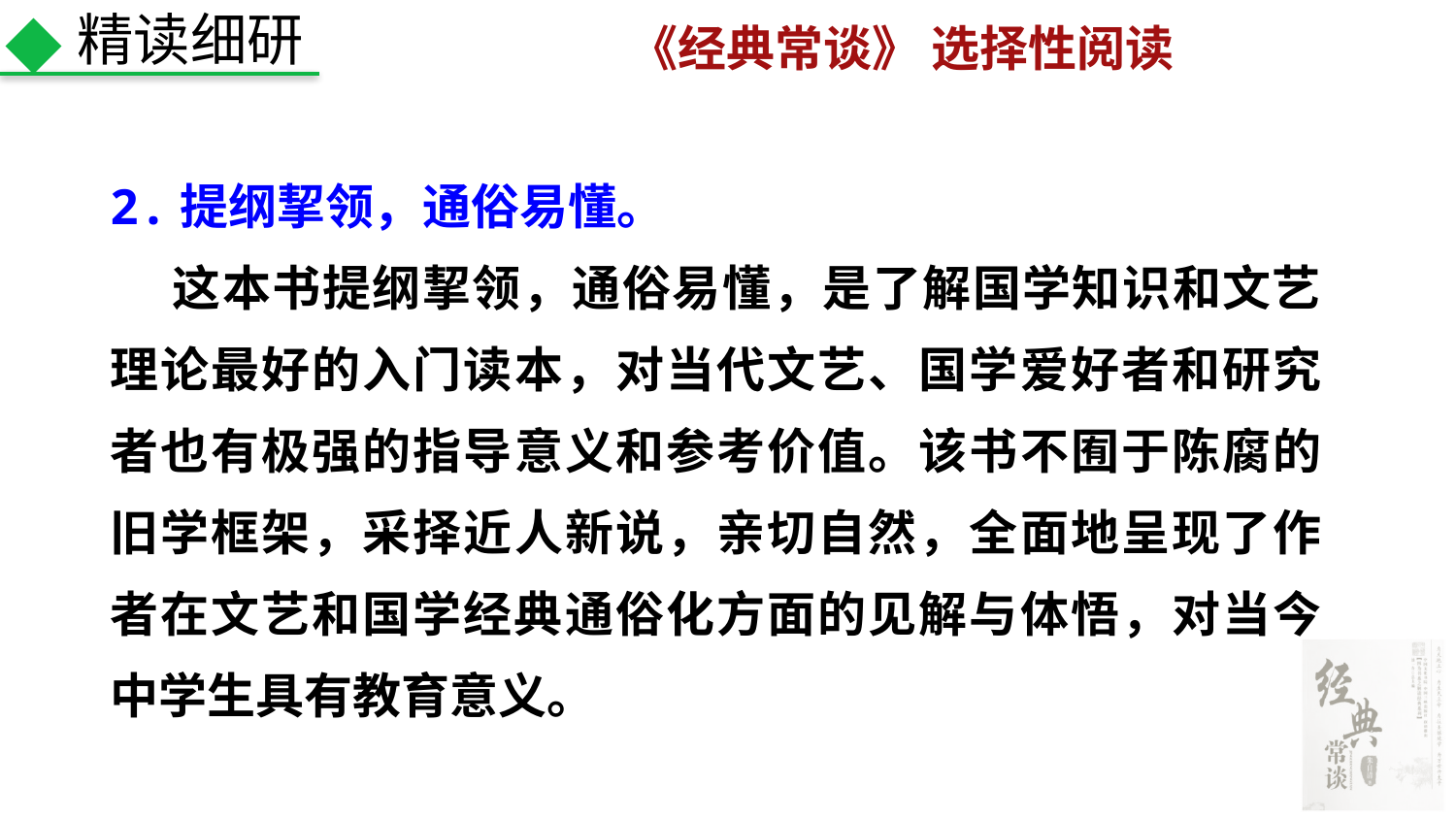

精读细研

2.提纲挈领，通俗易懂。
    这本书提纲挈领，通俗易懂，是了解国学知识和文艺理论最好的入门读本，对当代文艺、国学爱好者和研究者也有极强的指导意义和参考价值。该书不囿于陈腐的旧学框架，采择近人新说，亲切自然，全面地呈现了作者在文艺和国学经典通俗化方面的见解与体悟，对当今中学生具有教育意义。